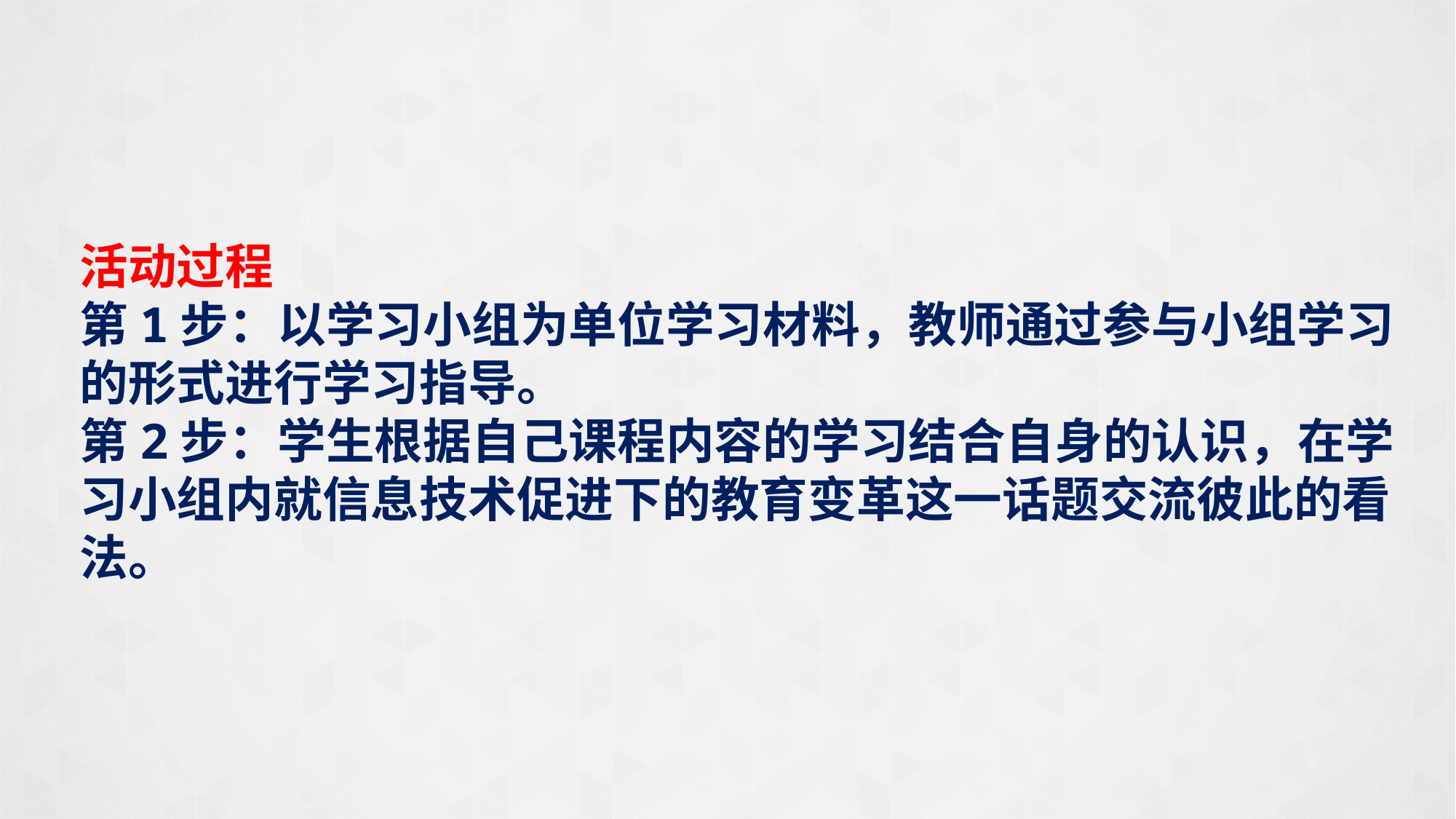

活动过程
第1步：以学习小组为单位学习材料，教师通过参与小组学习的形式进行学习指导。
第2步：学生根据自己课程内容的学习结合自身的认识，在学习小组内就信息技术促进下的教育变革这一话题交流彼此的看法。